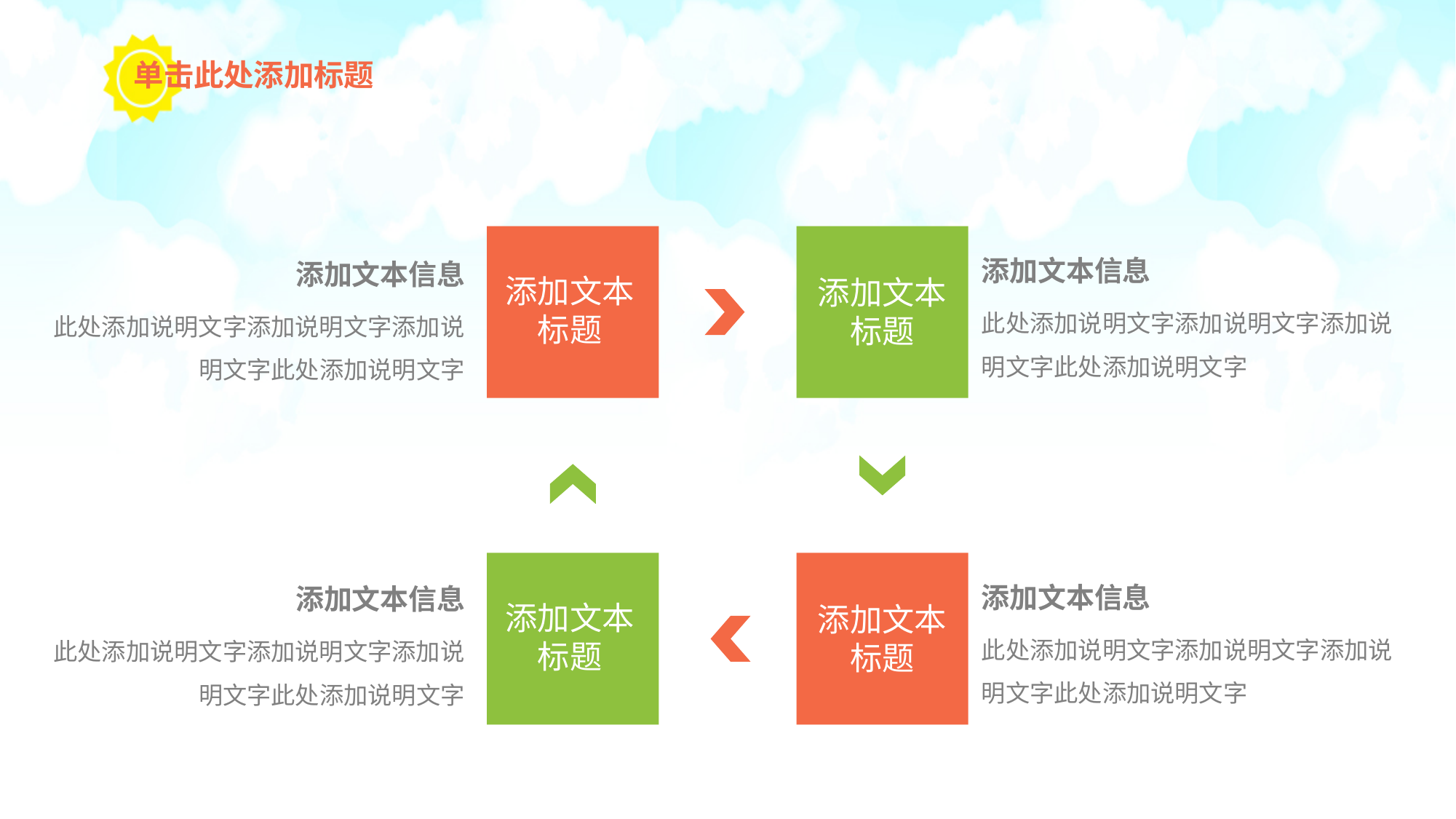

# 单击此处添加标题

添加文本标题

添加文本标题
添加文本信息
此处添加说明文字添加说明文字添加说明文字此处添加说明文字
添加文本信息
此处添加说明文字添加说明文字添加说明文字此处添加说明文字

添加文本标题

添加文本标题
添加文本信息
此处添加说明文字添加说明文字添加说明文字此处添加说明文字
添加文本信息
此处添加说明文字添加说明文字添加说明文字此处添加说明文字